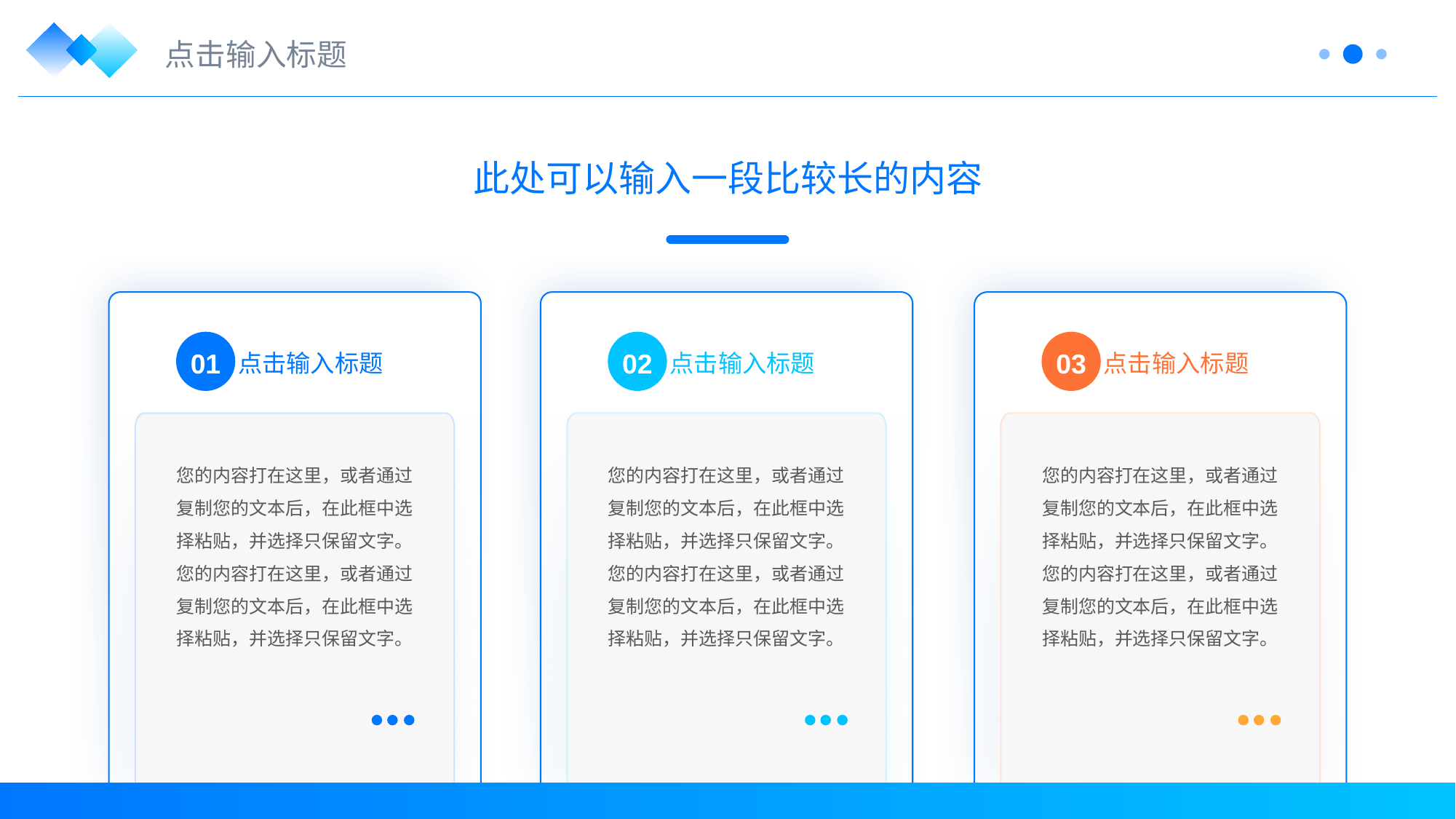

点击输入标题

此处可以输入一段比较长的内容

01
点击输入标题

您的内容打在这里，或者通过复制您的文本后，在此框中选择粘贴，并选择只保留文字。您的内容打在这里，或者通过复制您的文本后，在此框中选择粘贴，并选择只保留文字。

02
点击输入标题

您的内容打在这里，或者通过复制您的文本后，在此框中选择粘贴，并选择只保留文字。您的内容打在这里，或者通过复制您的文本后，在此框中选择粘贴，并选择只保留文字。

03
点击输入标题

您的内容打在这里，或者通过复制您的文本后，在此框中选择粘贴，并选择只保留文字。您的内容打在这里，或者通过复制您的文本后，在此框中选择粘贴，并选择只保留文字。